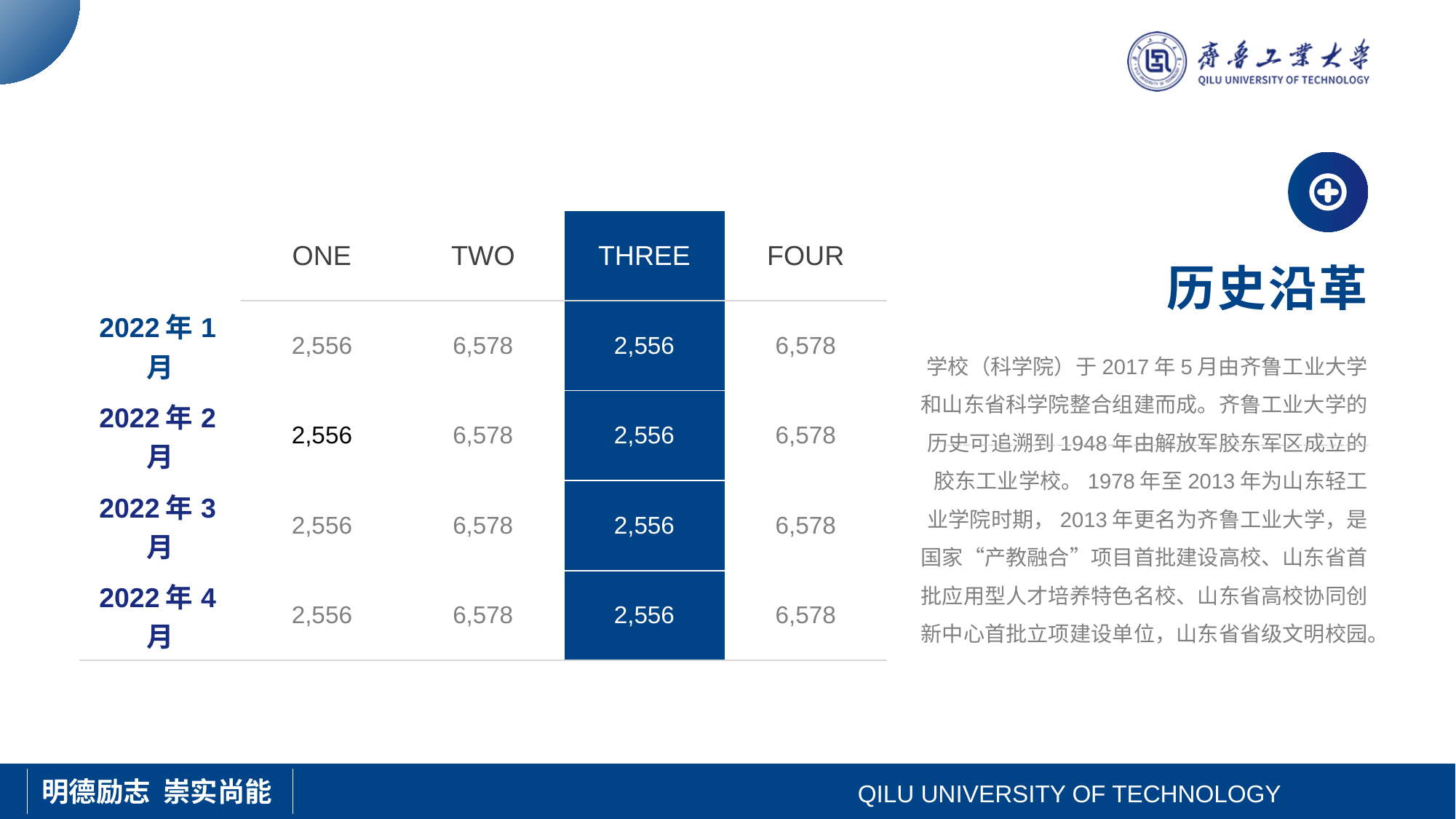

|  | ONE | TWO | THREE | FOUR |
| --- | --- | --- | --- | --- |
| 2022年1月 | 2,556 | 6,578 | 2,556 | 6,578 |
| 2022年2月 | 2,556 | 6,578 | 2,556 | 6,578 |
| 2022年3月 | 2,556 | 6,578 | 2,556 | 6,578 |
| 2022年4月 | 2,556 | 6,578 | 2,556 | 6,578 |
历史沿革
学校（科学院）于2017年5月由齐鲁工业大学和山东省科学院整合组建而成。齐鲁工业大学的历史可追溯到1948年由解放军胶东军区成立的胶东工业学校。1978年至2013年为山东轻工业学院时期，2013年更名为齐鲁工业大学，是国家“产教融合”项目首批建设高校、山东省首批应用型人才培养特色名校、山东省高校协同创新中心首批立项建设单位，山东省省级文明校园。